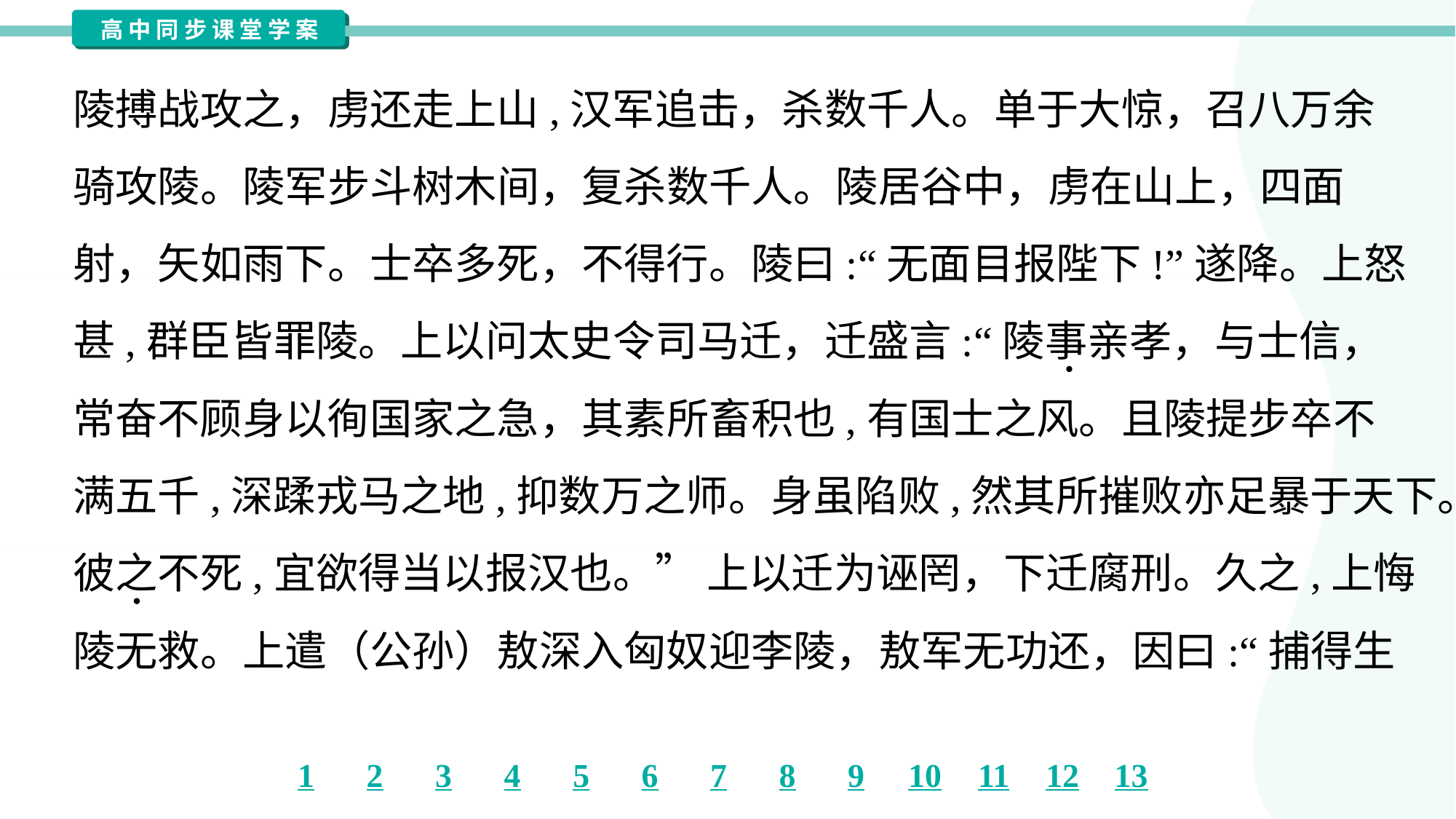

陵搏战攻之，虏还走上山,汉军追击，杀数千人。单于大惊，召八万余
骑攻陵。陵军步斗树木间，复杀数千人。陵居谷中，虏在山上，四面
射，矢如雨下。士卒多死，不得行。陵曰:“无面目报陛下!”遂降。上怒
甚,群臣皆罪陵。上以问太史令司马迁，迁盛言:“陵事亲孝，与士信，
常奋不顾身以徇国家之急，其素所畜积也,有国士之风。且陵提步卒不
满五千,深蹂戎马之地,抑数万之师。身虽陷败,然其所摧败亦足暴于天下。
彼之不死,宜欲得当以报汉也。” 上以迁为诬罔，下迁腐刑。久之,上悔
陵无救。上遣（公孙）敖深入匈奴迎李陵，敖军无功还，因曰:“捕得生